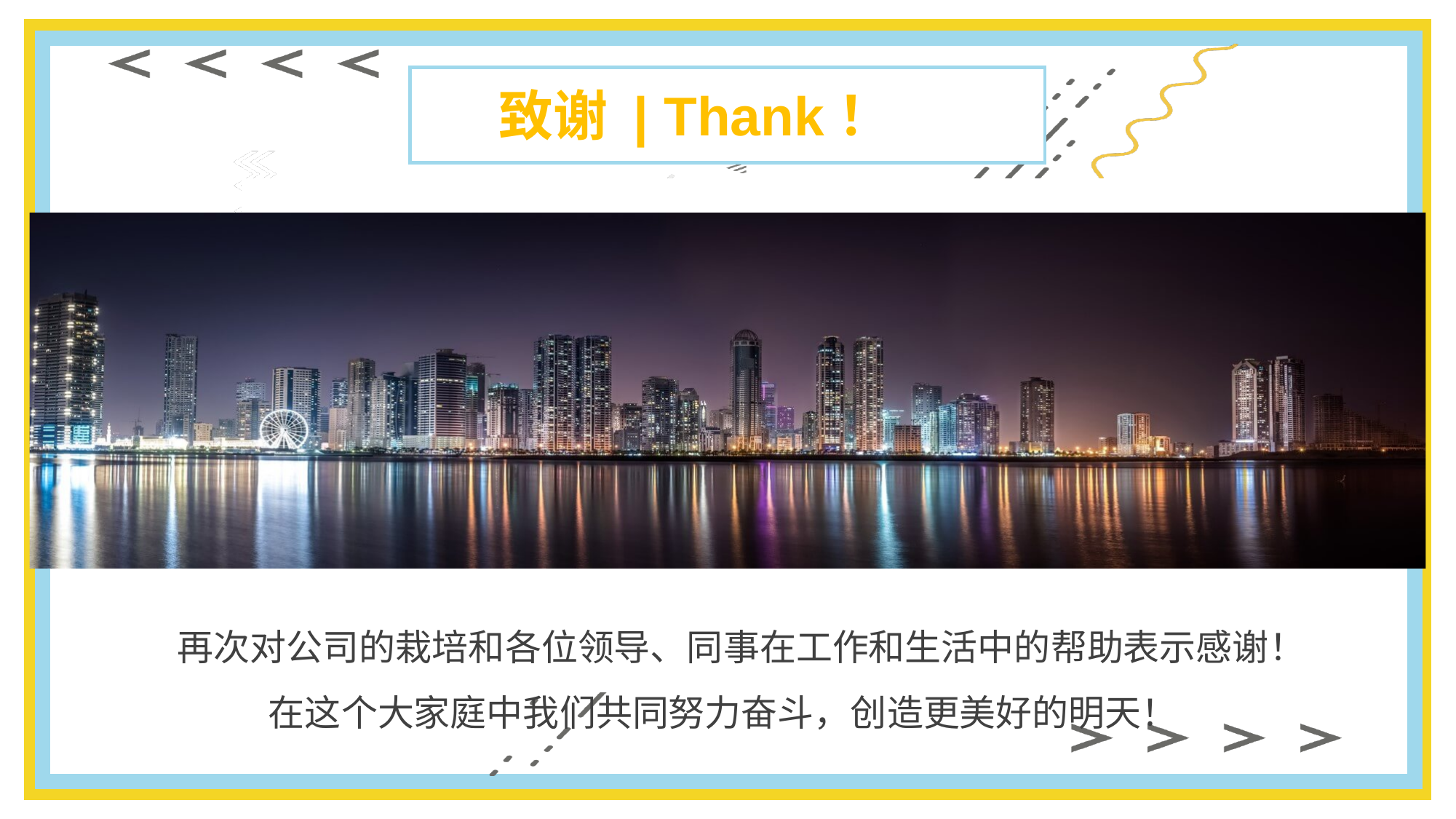

致谢 | Thank！

再次对公司的栽培和各位领导、同事在工作和生活中的帮助表示感谢！
在这个大家庭中我们共同努力奋斗，创造更美好的明天！